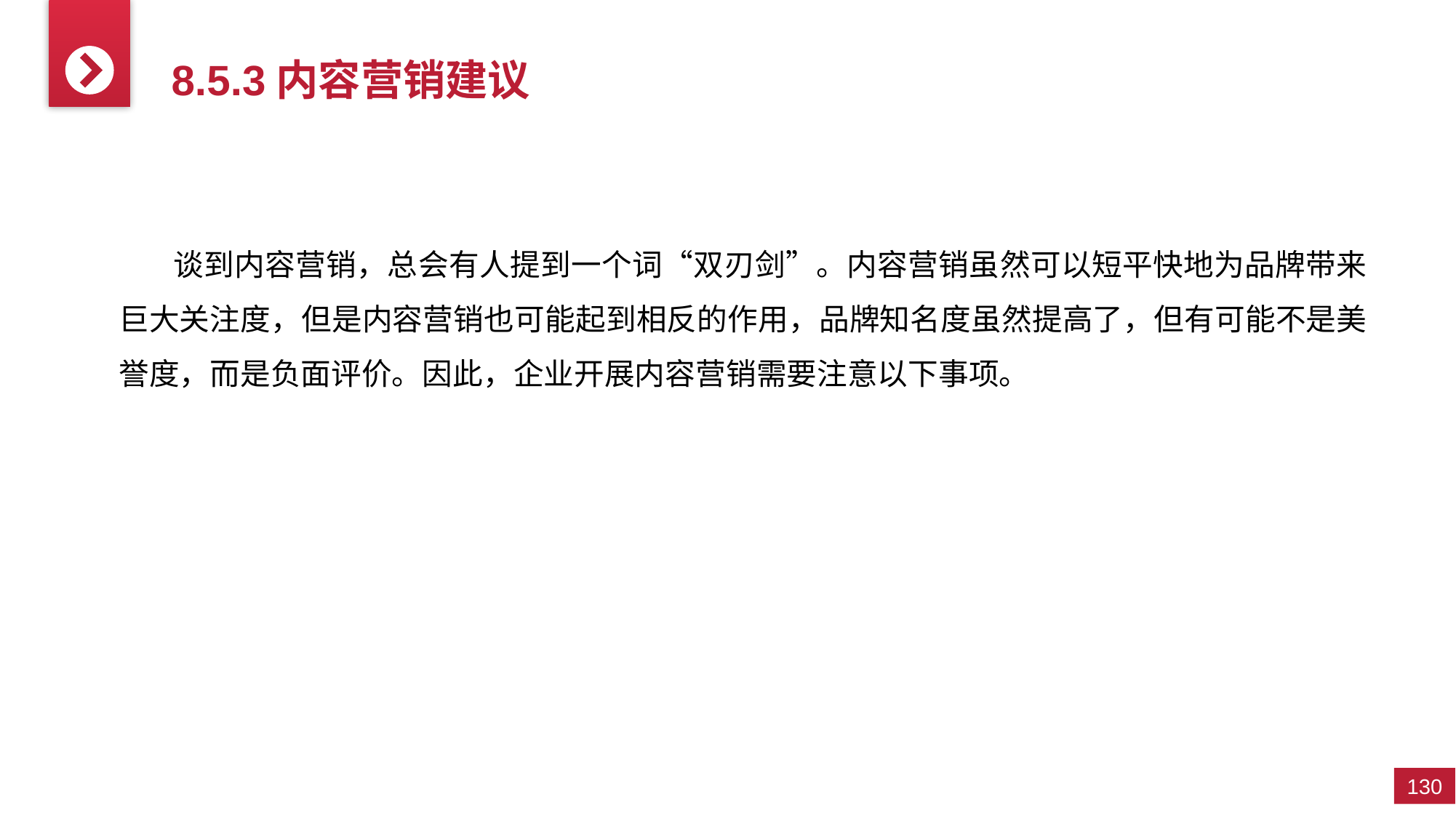

8.5.3内容营销建议
谈到内容营销，总会有人提到一个词“双刃剑”。内容营销虽然可以短平快地为品牌带来巨大关注度，但是内容营销也可能起到相反的作用，品牌知名度虽然提高了，但有可能不是美誉度，而是负面评价。因此，企业开展内容营销需要注意以下事项。